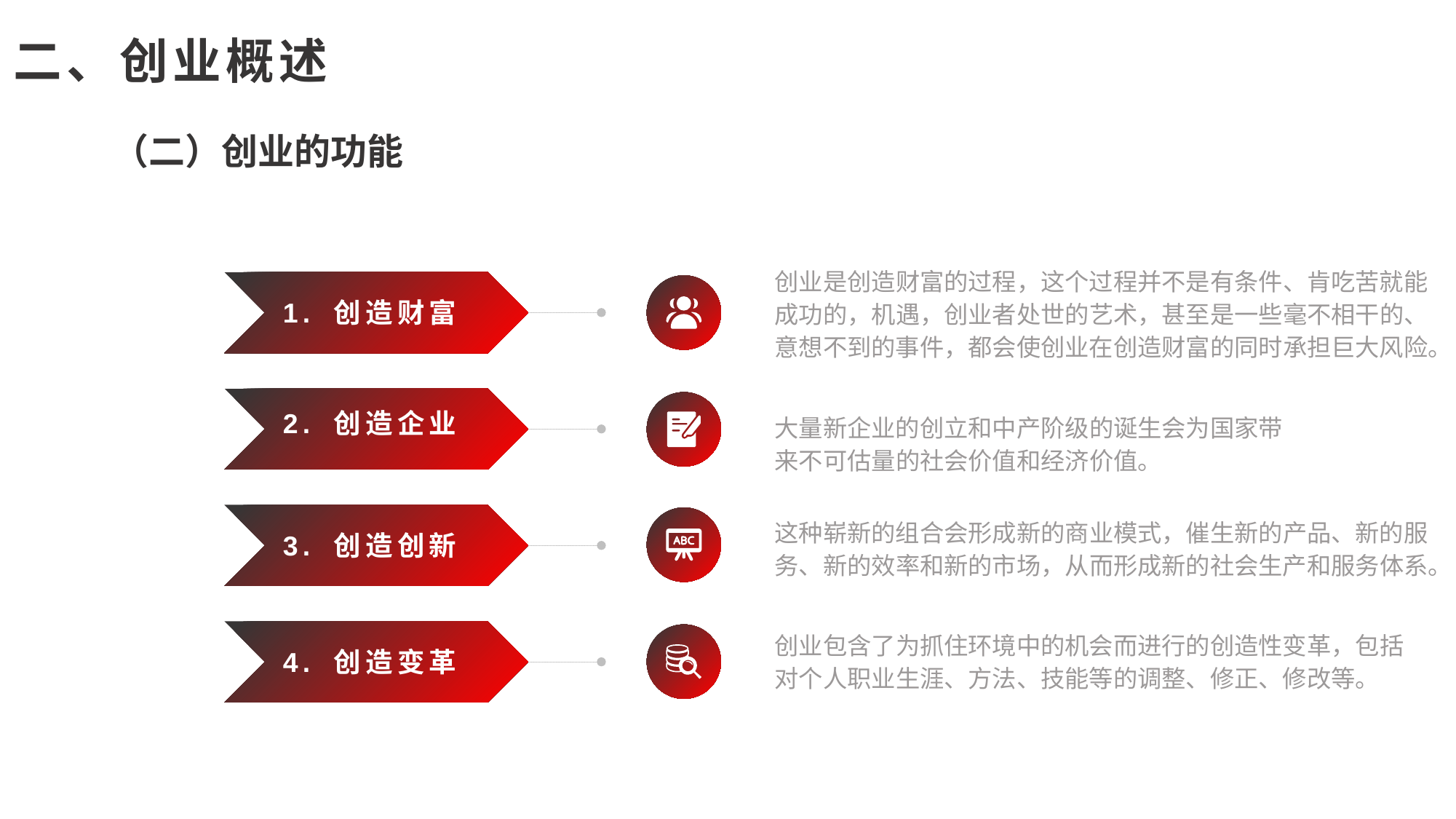

二、创业概述
（二）创业的功能
创业是创造财富的过程，这个过程并不是有条件、肯吃苦就能成功的，机遇，创业者处世的艺术，甚至是一些毫不相干的、意想不到的事件，都会使创业在创造财富的同时承担巨大风险。

1. 创造财富

2. 创造企业
大量新企业的创立和中产阶级的诞生会为国家带来不可估量的社会价值和经济价值。

这种崭新的组合会形成新的商业模式，催生新的产品、新的服务、新的效率和新的市场，从而形成新的社会生产和服务体系。
3. 创造创新
创业包含了为抓住环境中的机会而进行的创造性变革，包括对个人职业生涯、方法、技能等的调整、修正、修改等。

4. 创造变革